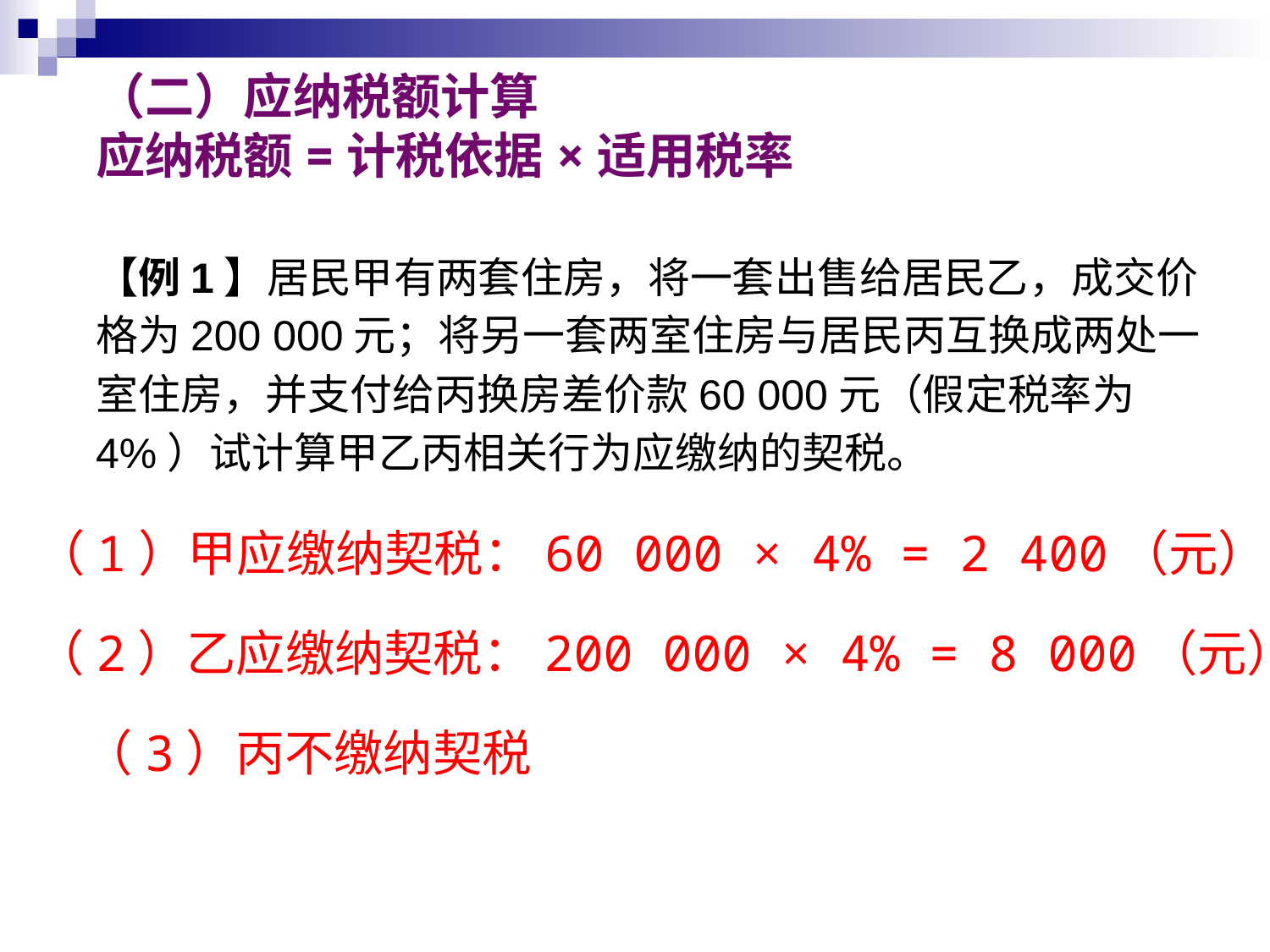

（二）应纳税额计算
应纳税额=计税依据×适用税率

【例1】居民甲有两套住房，将一套出售给居民乙，成交价格为200 000元；将另一套两室住房与居民丙互换成两处一室住房，并支付给丙换房差价款60 000元（假定税率为4%）试计算甲乙丙相关行为应缴纳的契税。
（1）甲应缴纳契税：60 000 × 4% = 2 400（元）
（2）乙应缴纳契税：200 000 × 4% = 8 000（元）
（3）丙不缴纳契税